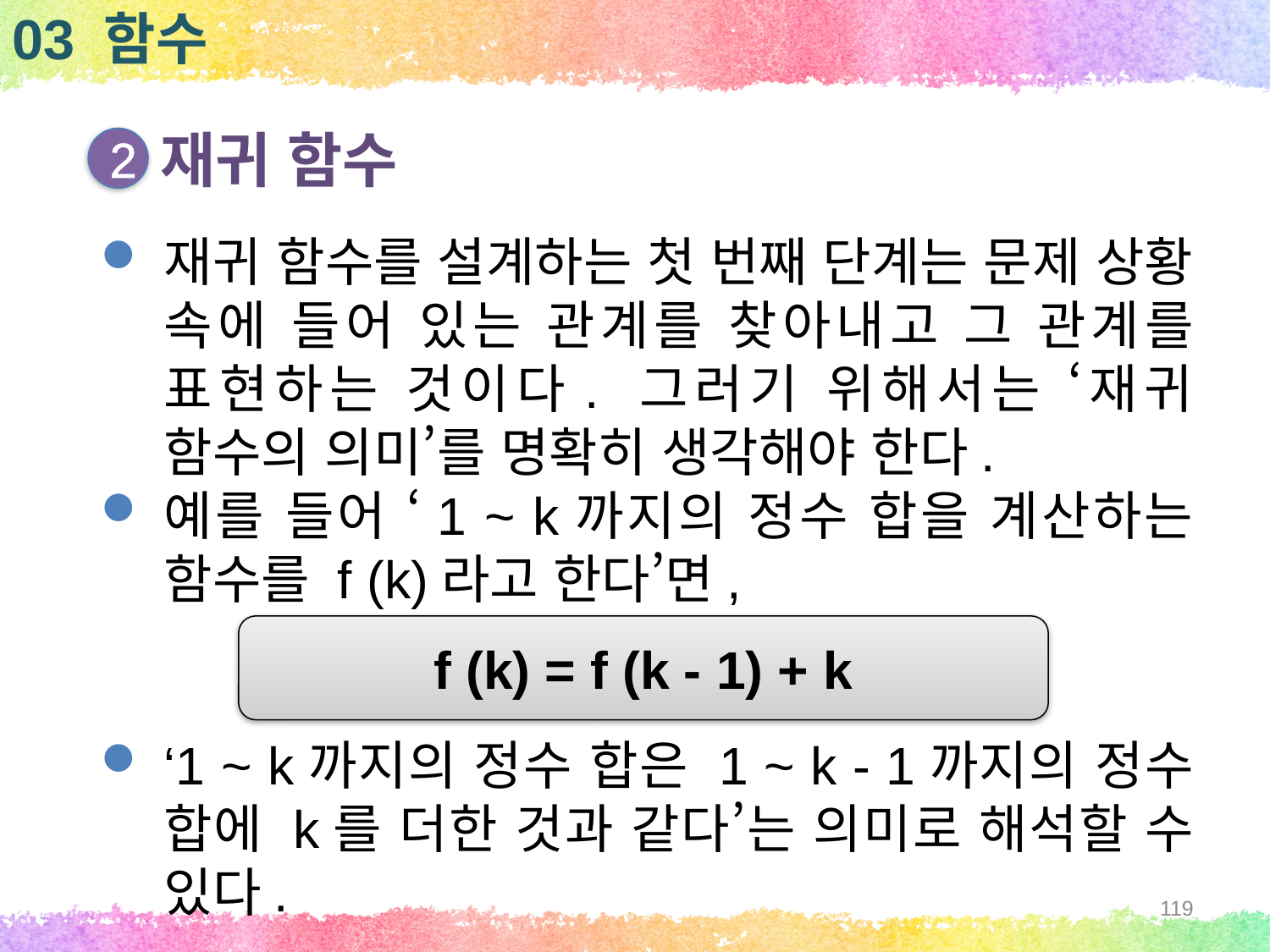

03 함수
재귀 함수
2
재귀 함수를 설계하는 첫 번째 단계는 문제 상황 속에 들어 있는 관계를 찾아내고 그 관계를 표현하는 것이다. 그러기 위해서는 ‘재귀 함수의 의미’를 명확히 생각해야 한다.
예를 들어 ‘1 ~ k까지의 정수 합을 계산하는 함수를 f (k)라고 한다’면,
f (k) = f (k - 1) + k
‘1 ~ k까지의 정수 합은 1 ~ k - 1까지의 정수 합에 k를 더한 것과 같다’는 의미로 해석할 수 있다.

119